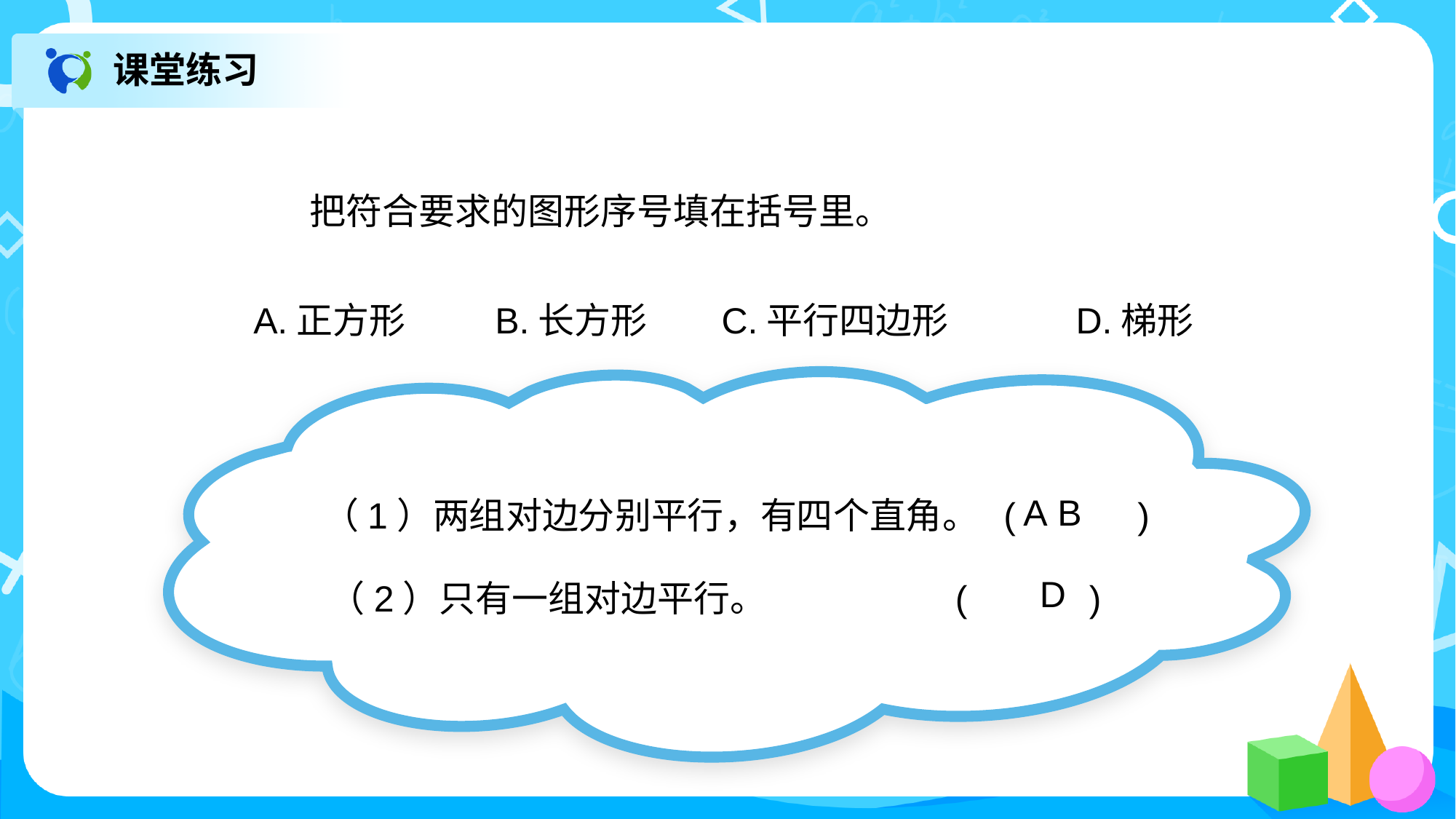

课堂练习
            把符合要求的图形序号填在括号里。
     A.正方形	        B.长方形        C.平行四边形   	D.梯形

 （1）两组对边分别平行，有四个直角。  (            )
A B
 （2）只有一组对边平行。                      (            )
D